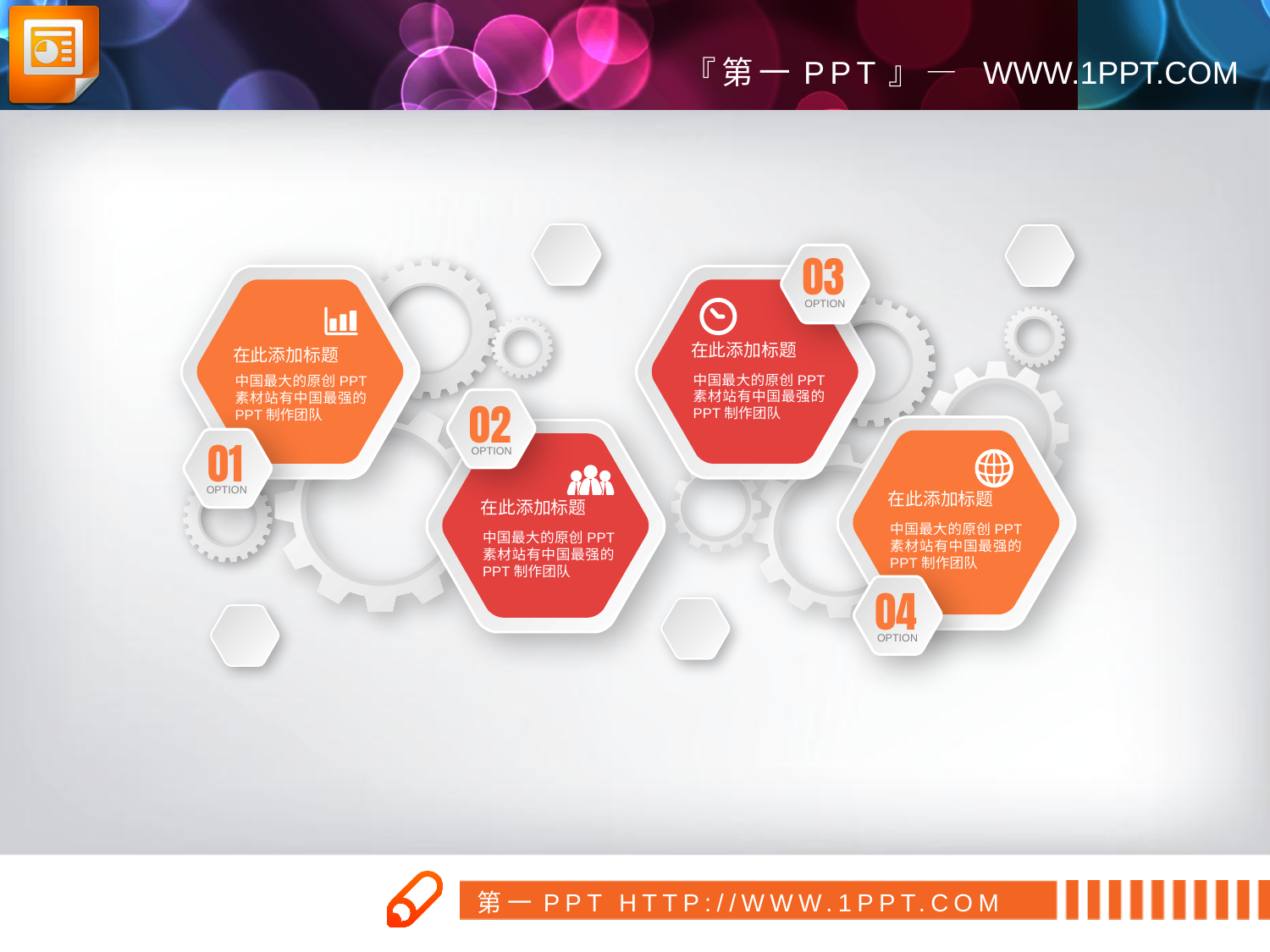

03
OPTION

在此添加标题
中国最大的原创PPT素材站有中国最强的PPT制作团队

在此添加标题
中国最大的原创PPT素材站有中国最强的PPT制作团队

02
OPTION

在此添加标题
中国最大的原创PPT素材站有中国最强的PPT制作团队

在此添加标题
中国最大的原创PPT素材站有中国最强的PPT制作团队

01
OPTION

04
OPTION